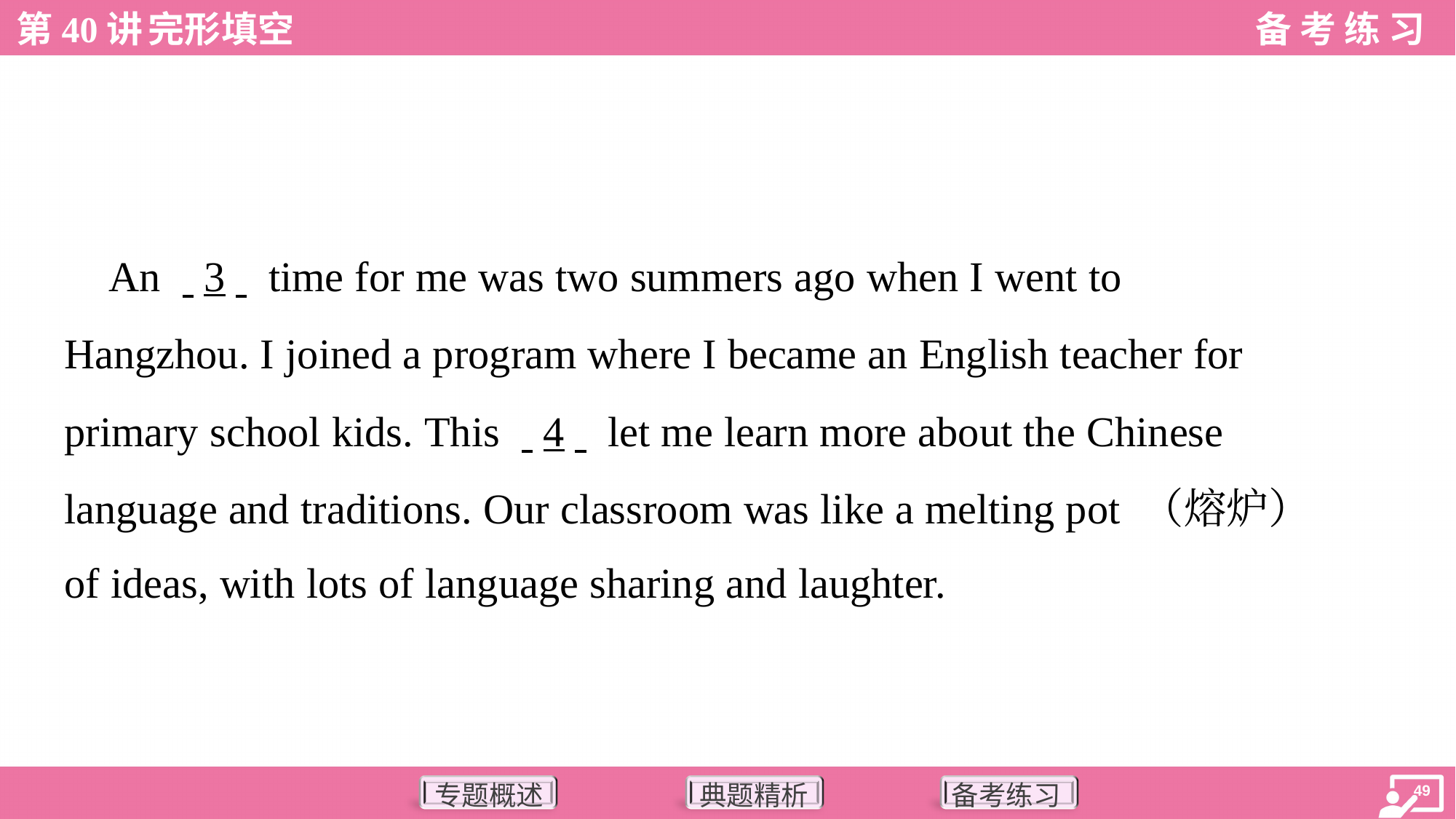

An . .3. . time for me was two summers ago when I went to
Hangzhou. I joined a program where I became an English teacher for
primary school kids. This . .4. . let me learn more about the Chinese
language and traditions. Our classroom was like a melting pot （熔炉）
of ideas, with lots of language sharing and laughter.